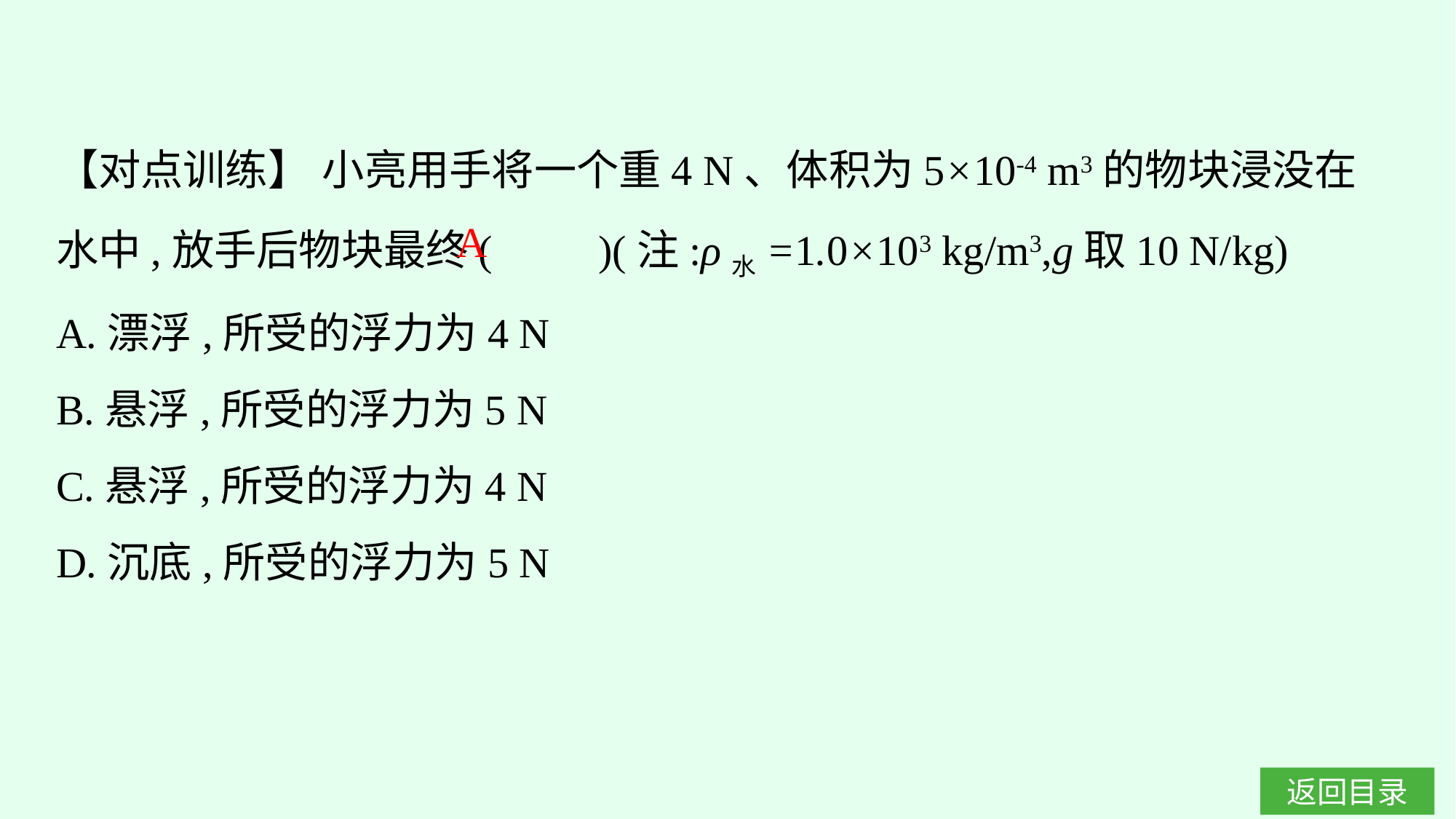

【对点训练】 小亮用手将一个重4 N、体积为5×10-4 m3的物块浸没在水中,放手后物块最终(　　)(注:ρ水=1.0×103 kg/m3,g取10 N/kg)
A.漂浮,所受的浮力为4 N
B.悬浮,所受的浮力为5 N
C.悬浮,所受的浮力为4 N
D.沉底,所受的浮力为5 N
A